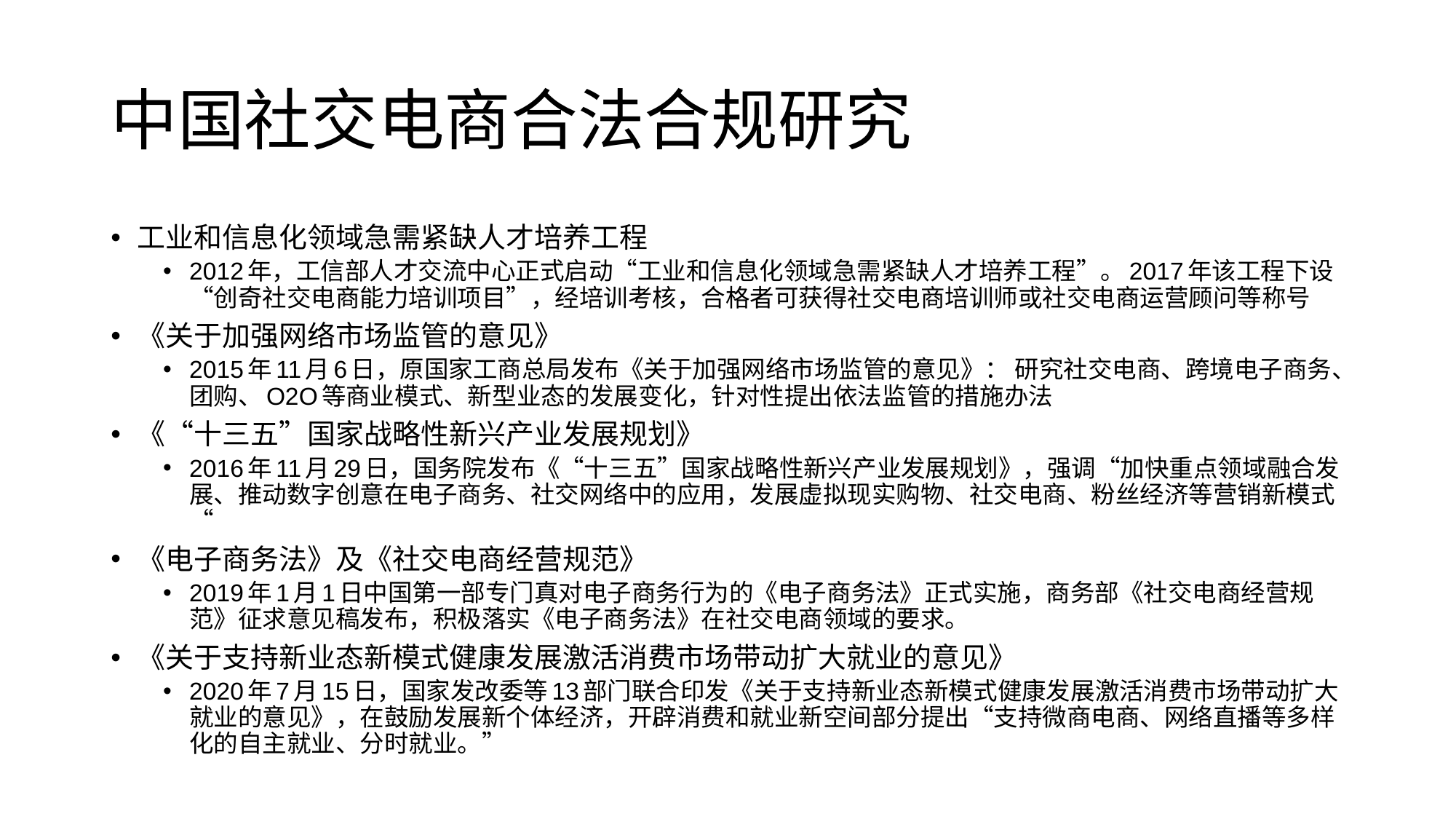

# 中国社交电商合法合规研究
工业和信息化领域急需紧缺人才培养工程
2012年，工信部人才交流中心正式启动“工业和信息化领域急需紧缺人才培养工程”。2017年该工程下设“创奇社交电商能力培训项目”，经培训考核，合格者可获得社交电商培训师或社交电商运营顾问等称号
《关于加强网络市场监管的意见》
2015年11月6日，原国家工商总局发布《关于加强网络市场监管的意见》： 研究社交电商、跨境电子商务、团购、O2O等商业模式、新型业态的发展变化，针对性提出依法监管的措施办法
《“十三五”国家战略性新兴产业发展规划》
2016年11月29日，国务院发布《“十三五”国家战略性新兴产业发展规划》，强调“加快重点领域融合发展、推动数字创意在电子商务、社交网络中的应用，发展虚拟现实购物、社交电商、粉丝经济等营销新模式“
《电子商务法》及《社交电商经营规范》
2019年1月1日中国第一部专门真对电子商务行为的《电子商务法》正式实施，商务部《社交电商经营规范》征求意见稿发布，积极落实《电子商务法》在社交电商领域的要求。
《关于支持新业态新模式健康发展激活消费市场带动扩大就业的意见》
2020年7月15日，国家发改委等13部门联合印发《关于支持新业态新模式健康发展激活消费市场带动扩大就业的意见》，在鼓励发展新个体经济，开辟消费和就业新空间部分提出“支持微商电商、网络直播等多样化的自主就业、分时就业。”